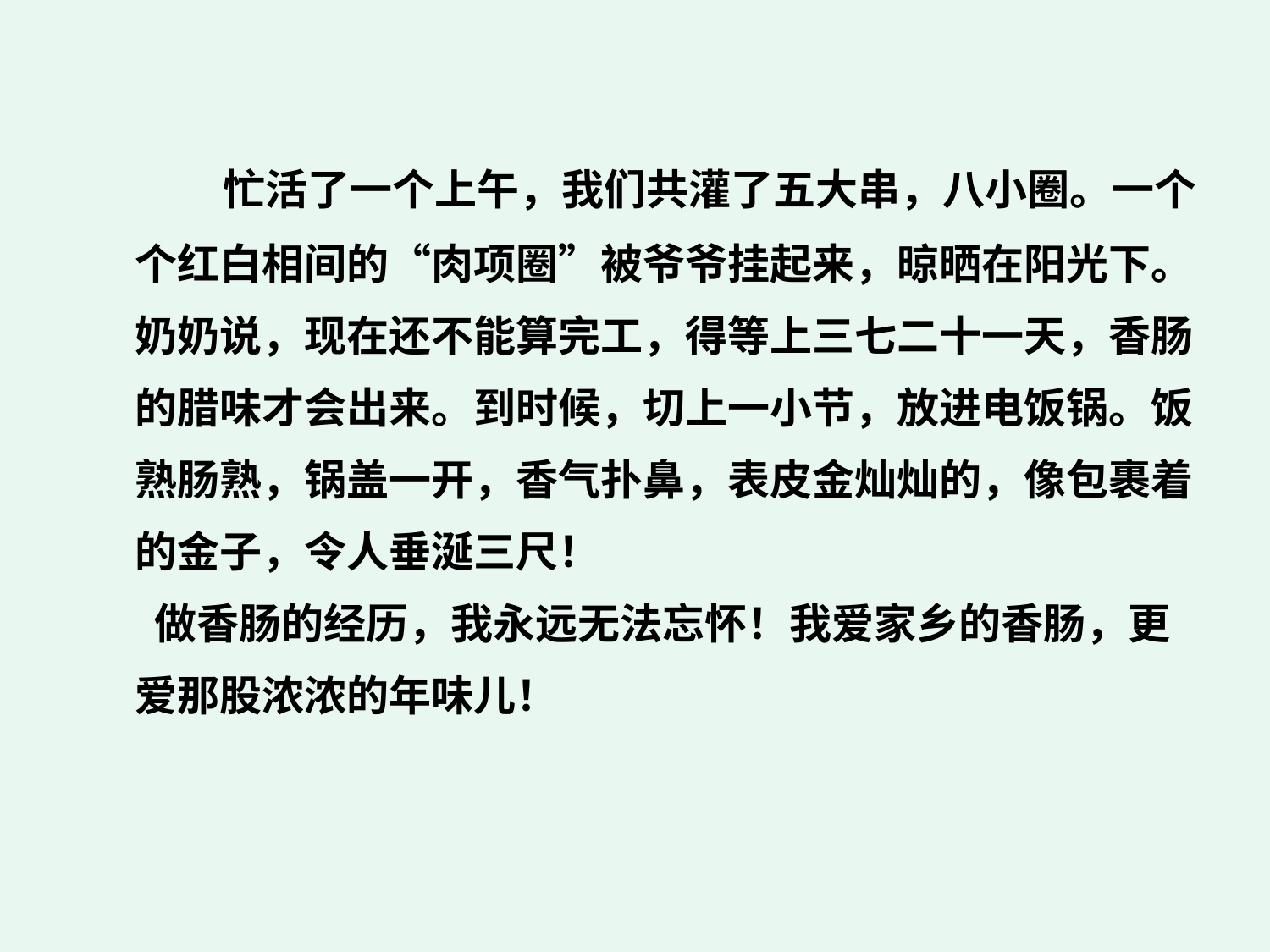

忙活了一个上午，我们共灌了五大串，八小圈。一个个红白相间的“肉项圈”被爷爷挂起来，晾晒在阳光下。奶奶说，现在还不能算完工，得等上三七二十一天，香肠的腊味才会出来。到时候，切上一小节，放进电饭锅。饭熟肠熟，锅盖一开，香气扑鼻，表皮金灿灿的，像包裹着的金子，令人垂涎三尺！
      做香肠的经历，我永远无法忘怀！我爱家乡的香肠，更爱那股浓浓的年味儿！